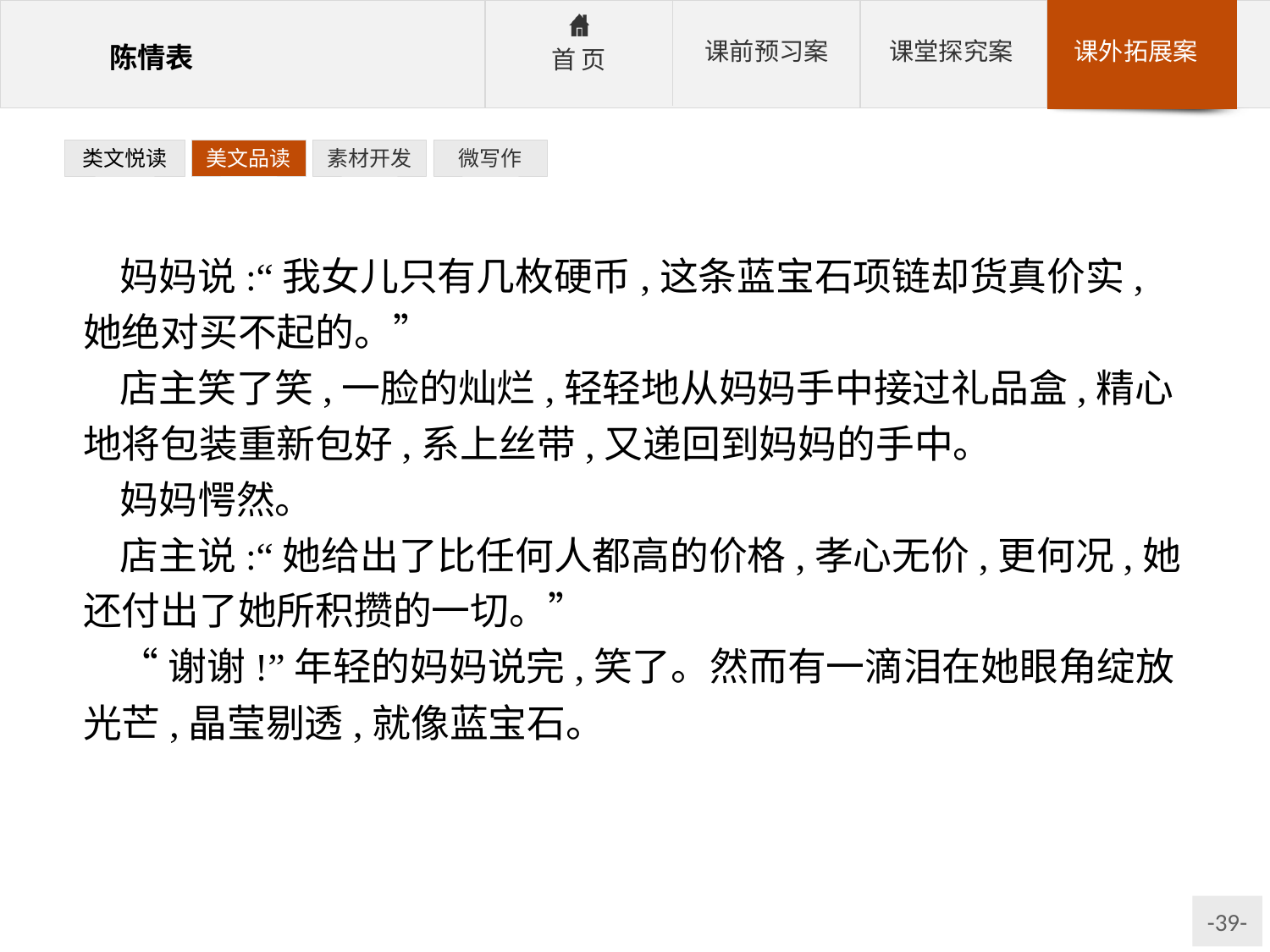

类文悦读
美文品读
素材开发
微写作
妈妈说:“我女儿只有几枚硬币,这条蓝宝石项链却货真价实,她绝对买不起的。”
店主笑了笑,一脸的灿烂,轻轻地从妈妈手中接过礼品盒,精心地将包装重新包好,系上丝带,又递回到妈妈的手中。
妈妈愕然。
店主说:“她给出了比任何人都高的价格,孝心无价,更何况,她还付出了她所积攒的一切。”
“谢谢!”年轻的妈妈说完,笑了。然而有一滴泪在她眼角绽放光芒,晶莹剔透,就像蓝宝石。